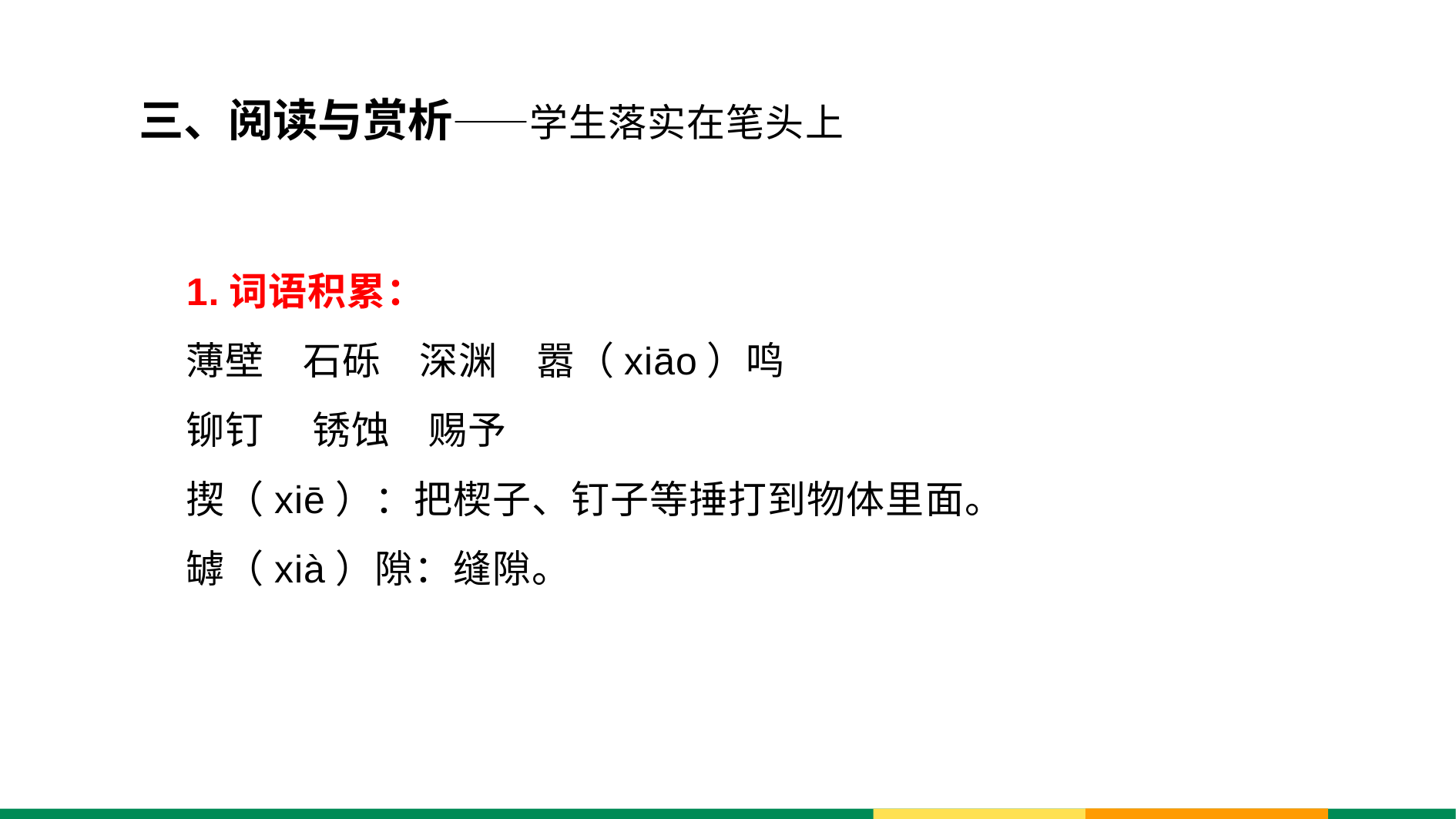

三、阅读与赏析——学生落实在笔头上
1.词语积累：
薄壁    石砾    深渊    嚣（xiāo）鸣
铆钉     锈蚀    赐予
揳（xiē）：把楔子、钉子等捶打到物体里面。
罅（xià）隙：缝隙。